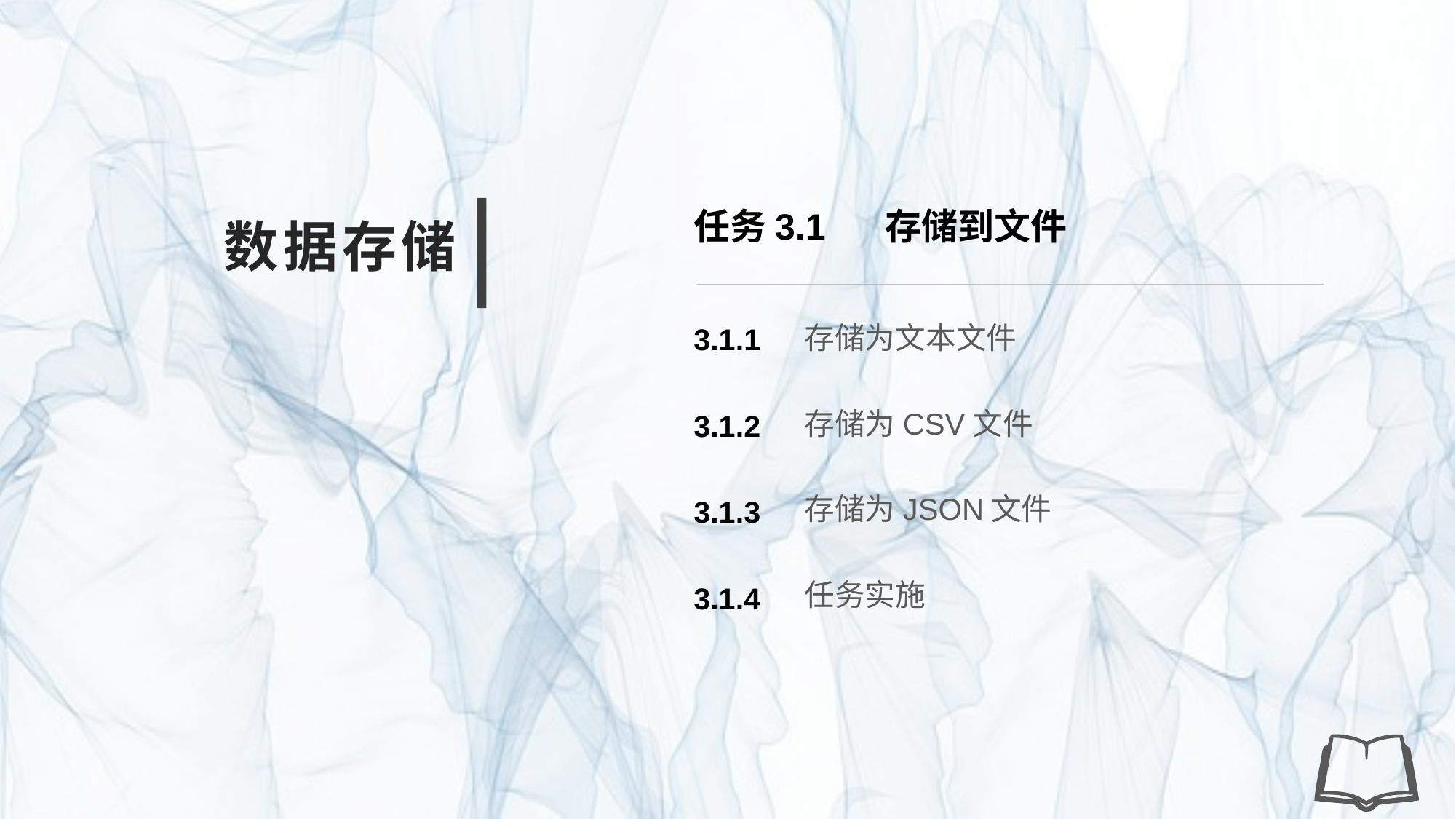

任务3.1     存储到文件
数据存储
存储为文本文件
3.1.1
存储为CSV文件
3.1.2
存储为JSON文件
3.1.3
任务实施
3.1.4

6